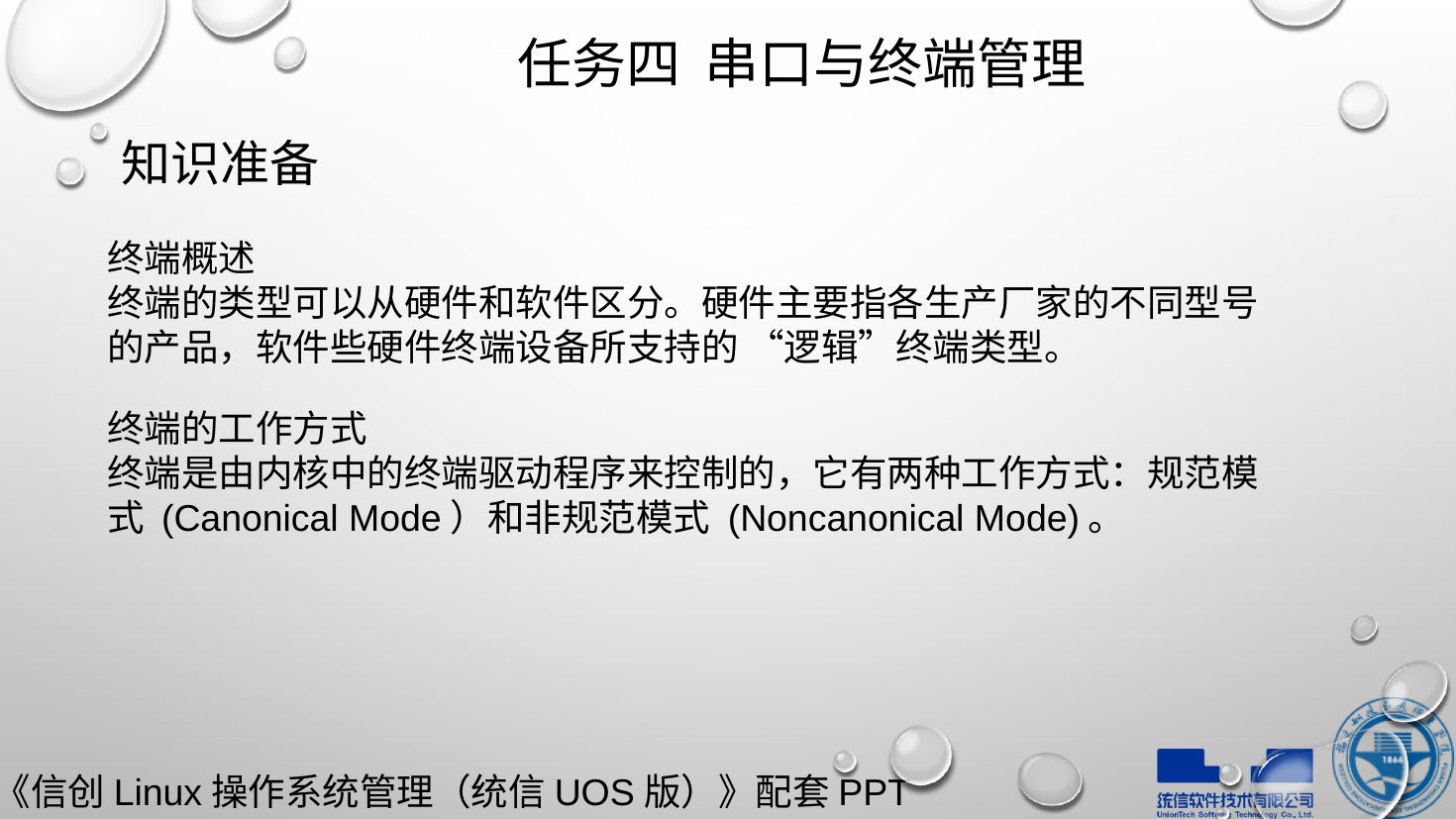

# 任务四  串口与终端管理
知识准备
终端概述
终端的类型可以从硬件和软件区分。硬件主要指各生产厂家的不同型号的产品，软件些硬件终端设备所支持的 “逻辑”终端类型。
终端的工作方式
终端是由内核中的终端驱动程序来控制的，它有两种工作方式：规范模式 (Canonical Mode）和非规范模式 (Noncanonical Mode)。